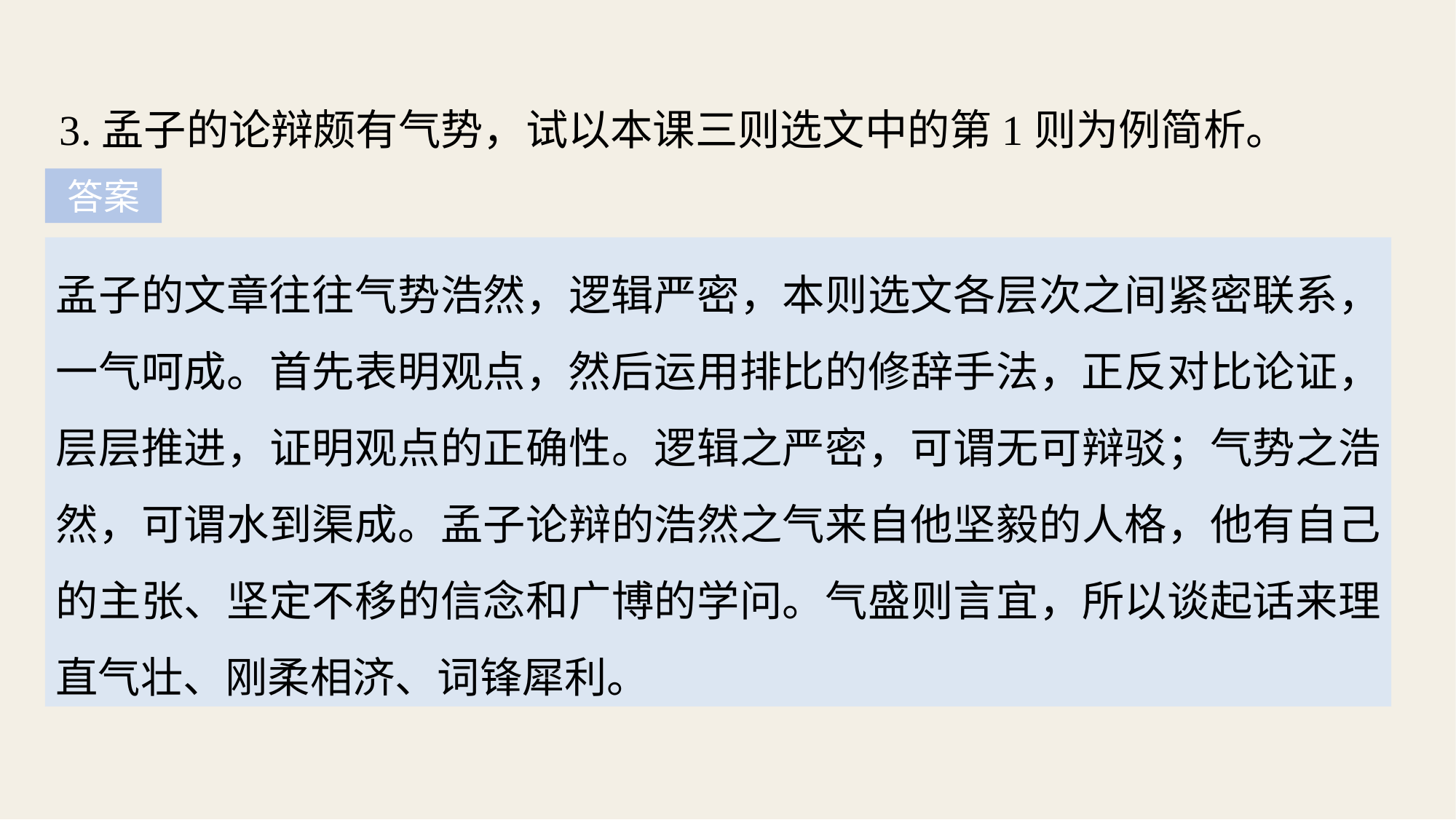

3.孟子的论辩颇有气势，试以本课三则选文中的第1则为例简析。
答案
孟子的文章往往气势浩然，逻辑严密，本则选文各层次之间紧密联系，一气呵成。首先表明观点，然后运用排比的修辞手法，正反对比论证，层层推进，证明观点的正确性。逻辑之严密，可谓无可辩驳；气势之浩然，可谓水到渠成。孟子论辩的浩然之气来自他坚毅的人格，他有自己的主张、坚定不移的信念和广博的学问。气盛则言宜，所以谈起话来理直气壮、刚柔相济、词锋犀利。